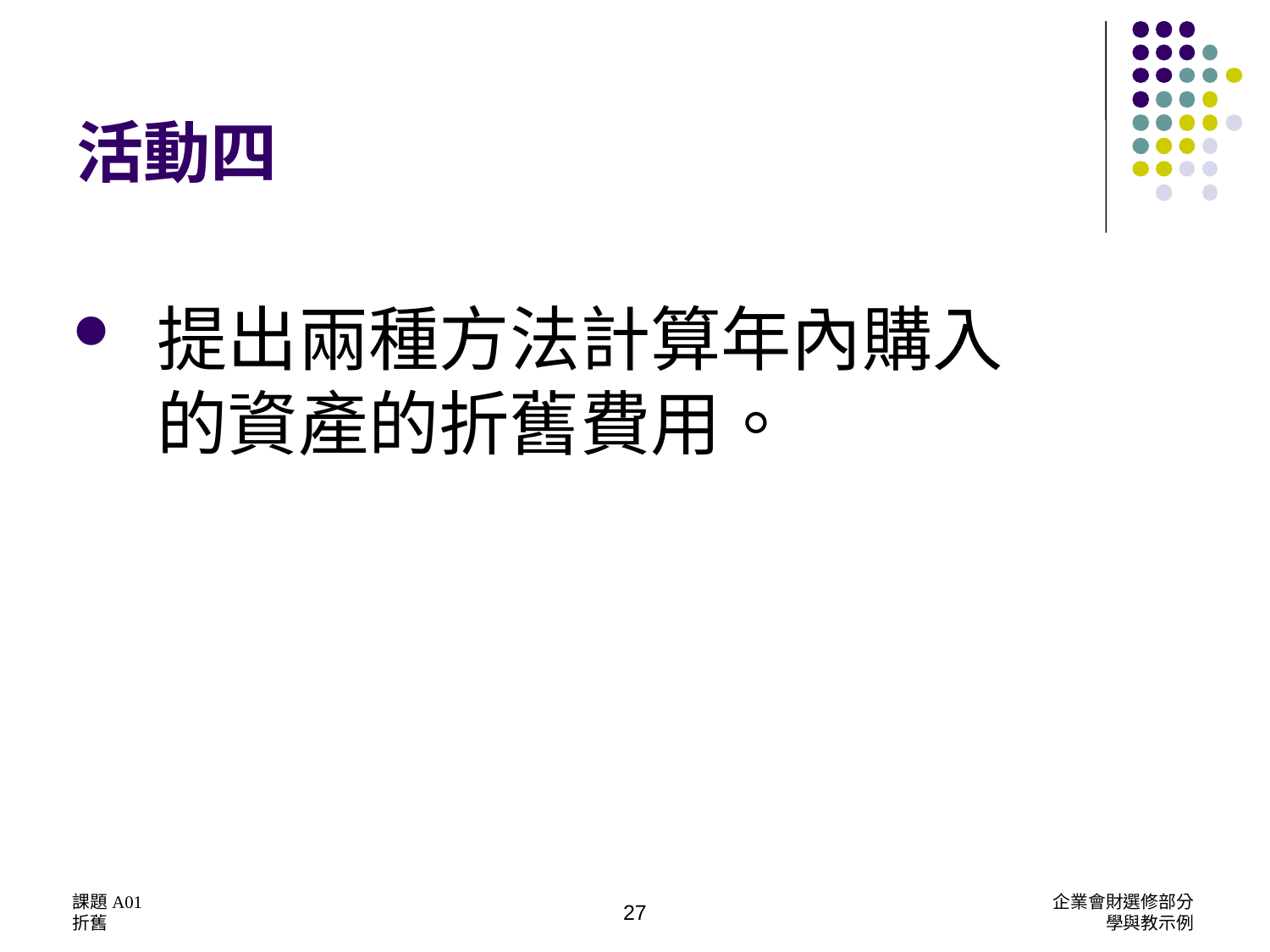

# 活動四
提出兩種方法計算年內購入的資產的折舊費用。

課題A01
折舊

企業會財選修部分
學與教示例

27